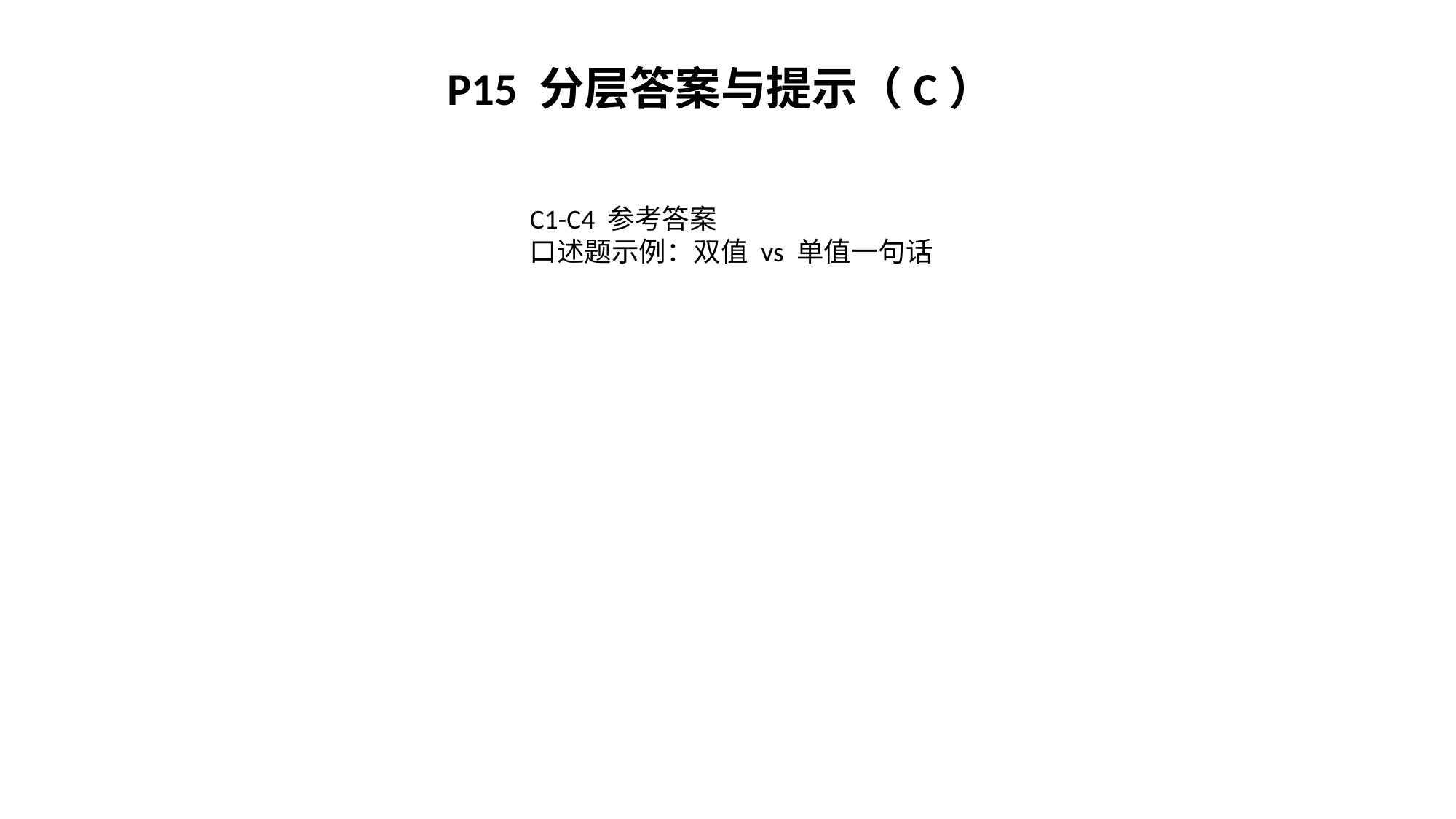

P15 分层答案与提示（C）
C1-C4 参考答案
口述题示例：双值 vs 单值一句话